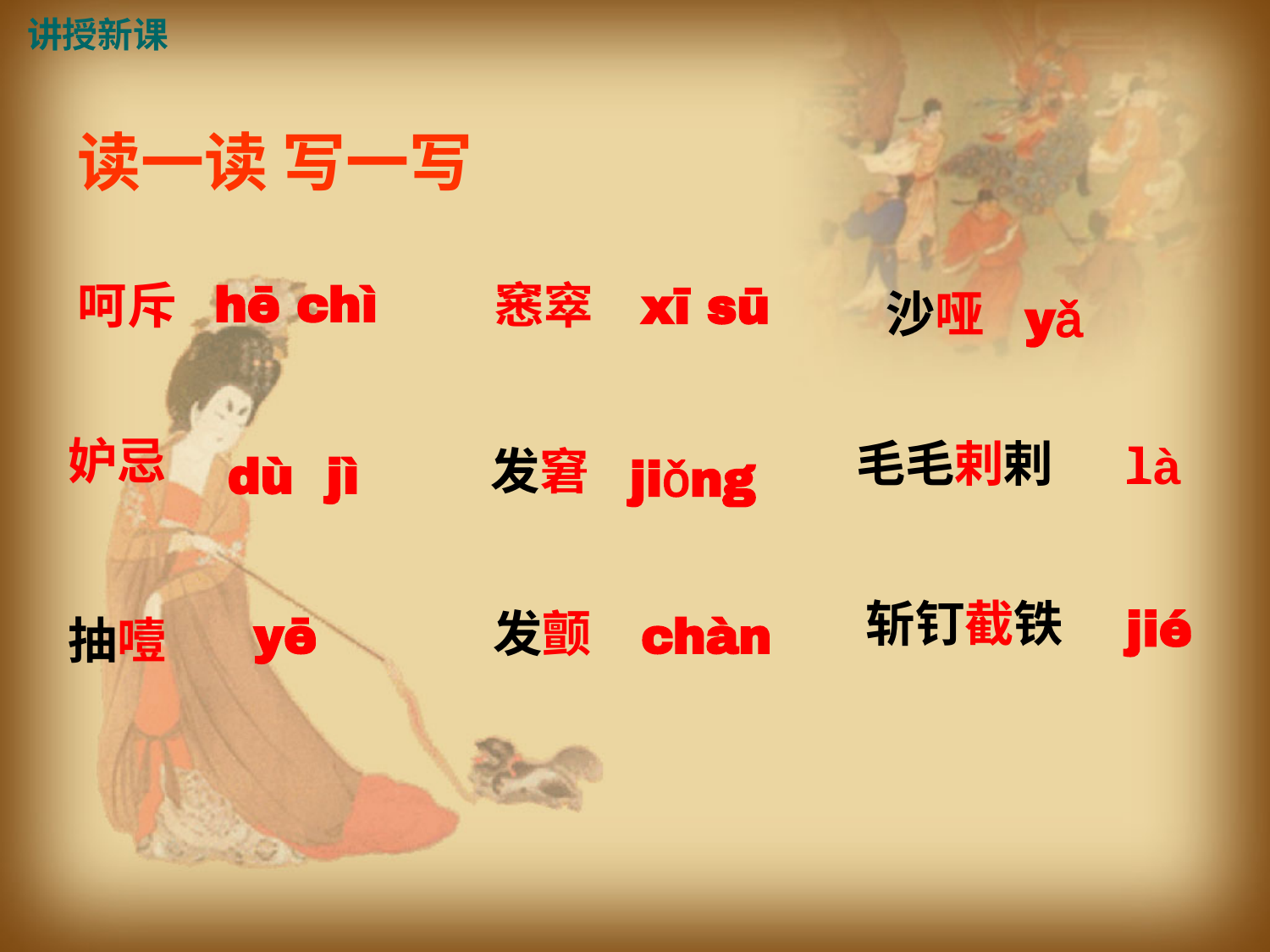

讲授新课
读一读 写一写

hē chì
xī sū
呵斥
 窸窣
沙哑
yǎ
妒忌
毛毛剌剌
là
 发窘
dù  jì
jiǒng
斩钉截铁
jié
发颤
yē
chàn
抽噎